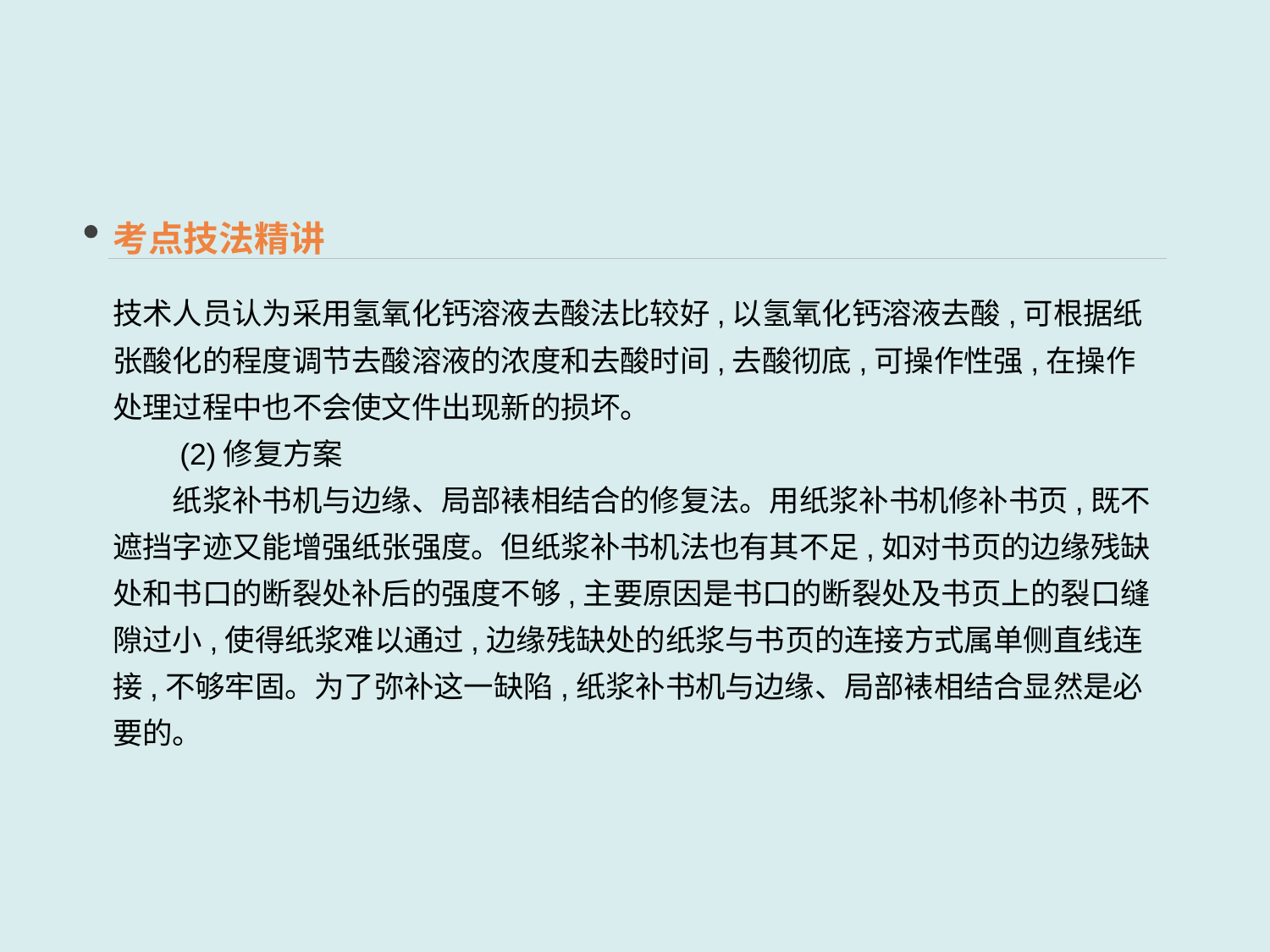

考点技法精讲

技术人员认为采用氢氧化钙溶液去酸法比较好,以氢氧化钙溶液去酸,可根据纸张酸化的程度调节去酸溶液的浓度和去酸时间,去酸彻底,可操作性强,在操作处理过程中也不会使文件出现新的损坏。
　　(2)修复方案
　　纸浆补书机与边缘、局部裱相结合的修复法。用纸浆补书机修补书页,既不遮挡字迹又能增强纸张强度。但纸浆补书机法也有其不足,如对书页的边缘残缺处和书口的断裂处补后的强度不够,主要原因是书口的断裂处及书页上的裂口缝隙过小,使得纸浆难以通过,边缘残缺处的纸浆与书页的连接方式属单侧直线连接,不够牢固。为了弥补这一缺陷,纸浆补书机与边缘、局部裱相结合显然是必要的。